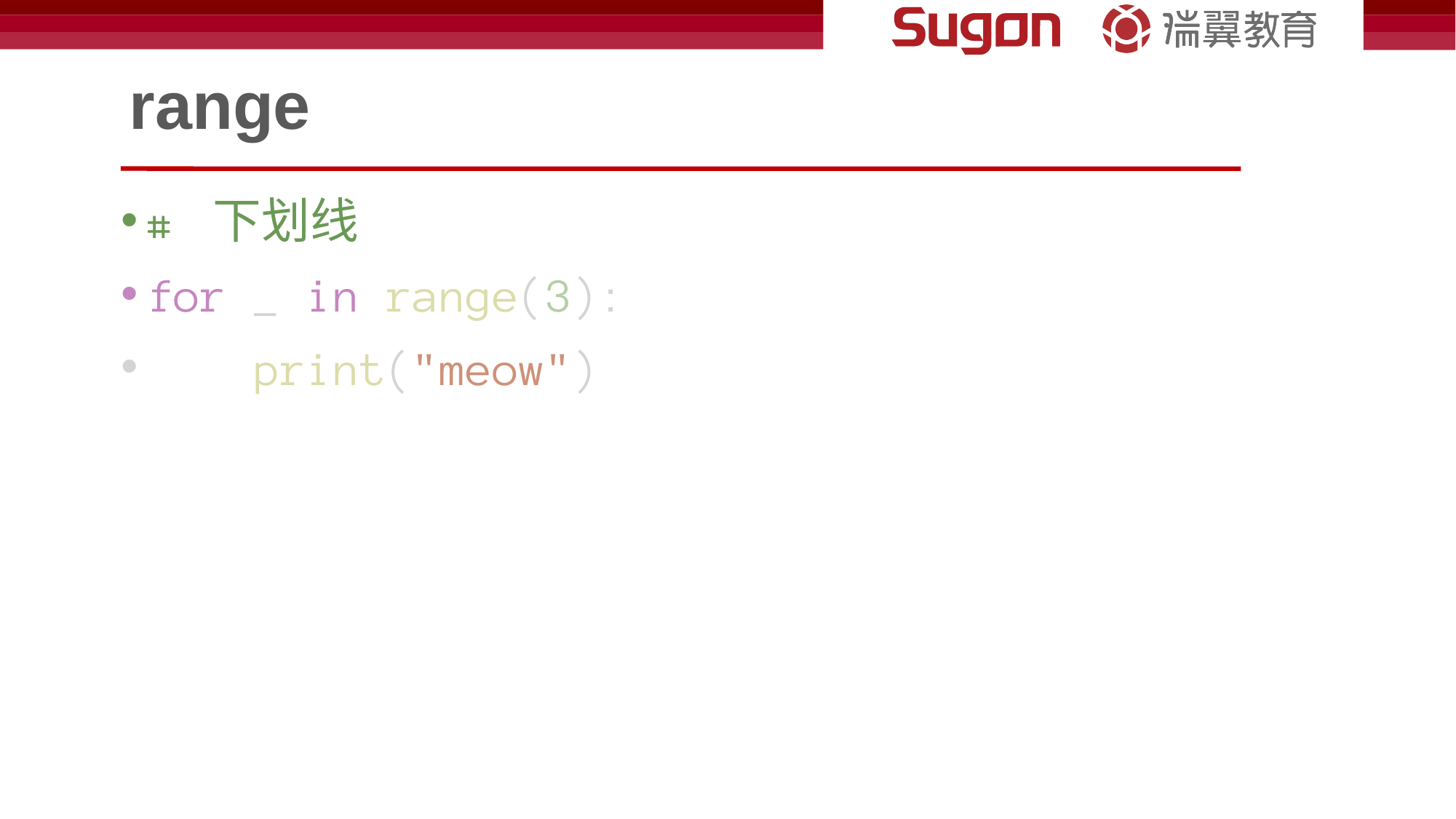

# range
# 下划线
for _ in range(3):
    print("meow")